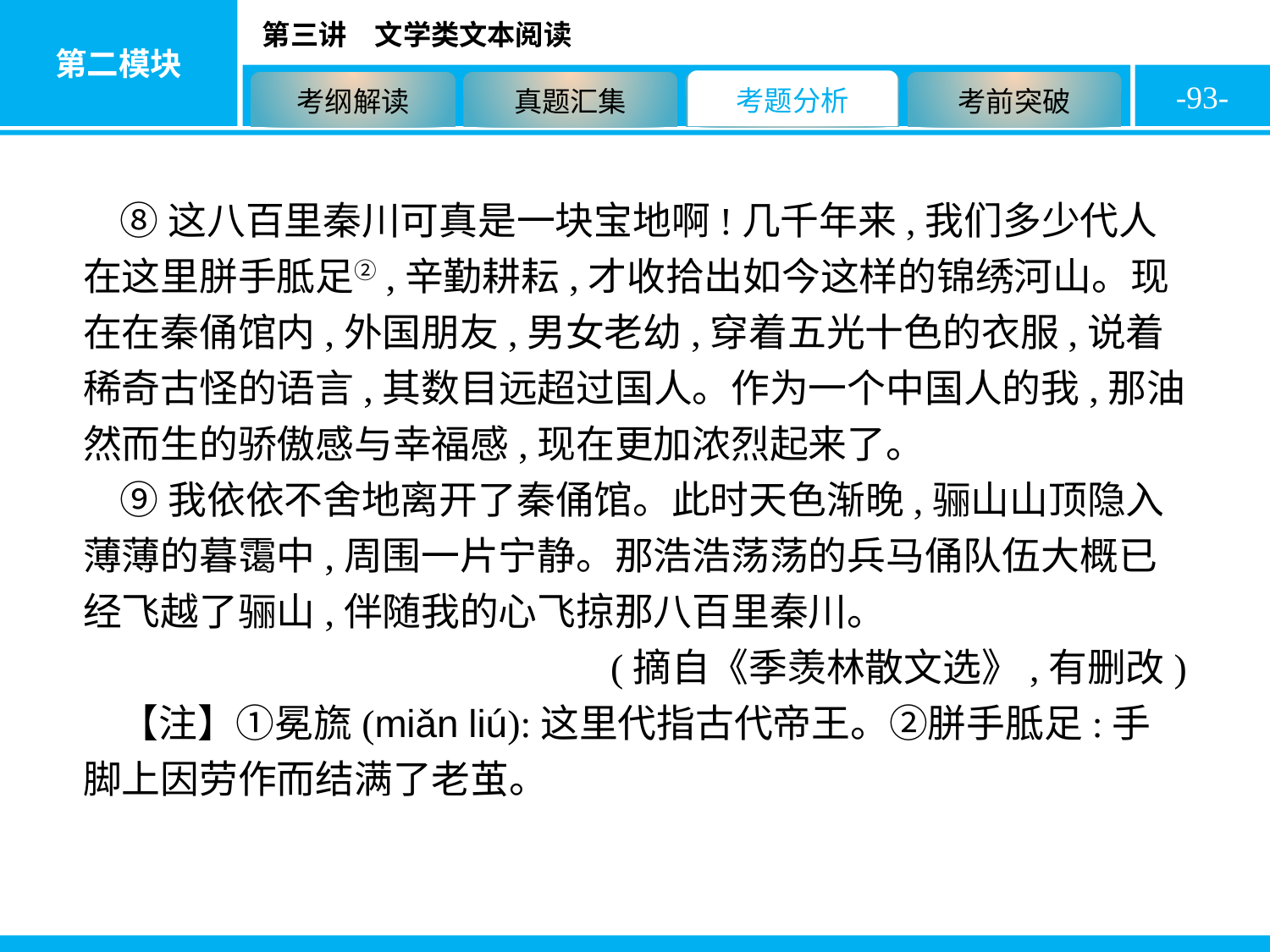

-93-
⑧这八百里秦川可真是一块宝地啊!几千年来,我们多少代人在这里胼手胝足②,辛勤耕耘,才收拾出如今这样的锦绣河山。现在在秦俑馆内,外国朋友,男女老幼,穿着五光十色的衣服,说着稀奇古怪的语言,其数目远超过国人。作为一个中国人的我,那油然而生的骄傲感与幸福感,现在更加浓烈起来了。
⑨我依依不舍地离开了秦俑馆。此时天色渐晚,骊山山顶隐入薄薄的暮霭中,周围一片宁静。那浩浩荡荡的兵马俑队伍大概已经飞越了骊山,伴随我的心飞掠那八百里秦川。
(摘自《季羡林散文选》,有删改)
【注】①冕旒(miǎn liú):这里代指古代帝王。②胼手胝足:手脚上因劳作而结满了老茧。